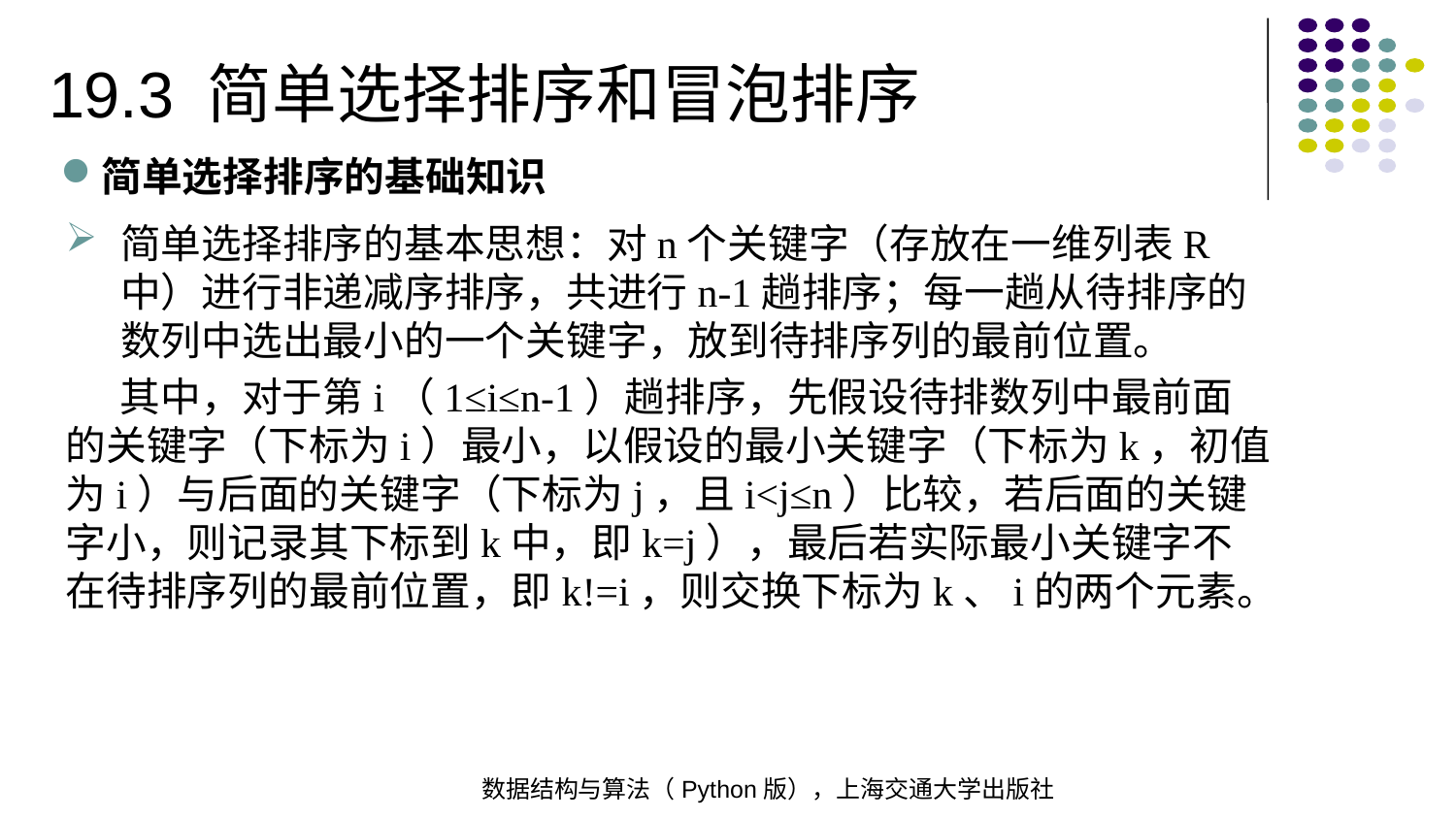

19.3 简单选择排序和冒泡排序
简单选择排序的基础知识
简单选择排序的基本思想：对n个关键字（存放在一维列表R中）进行非递减序排序，共进行n-1趟排序；每一趟从待排序的数列中选出最小的一个关键字，放到待排序列的最前位置。
     其中，对于第i（1≤i≤n-1）趟排序，先假设待排数列中最前面的关键字（下标为i）最小，以假设的最小关键字（下标为k，初值为i）与后面的关键字（下标为j，且i<j≤n）比较，若后面的关键字小，则记录其下标到k中，即k=j），最后若实际最小关键字不在待排序列的最前位置，即k!=i，则交换下标为k、i的两个元素。